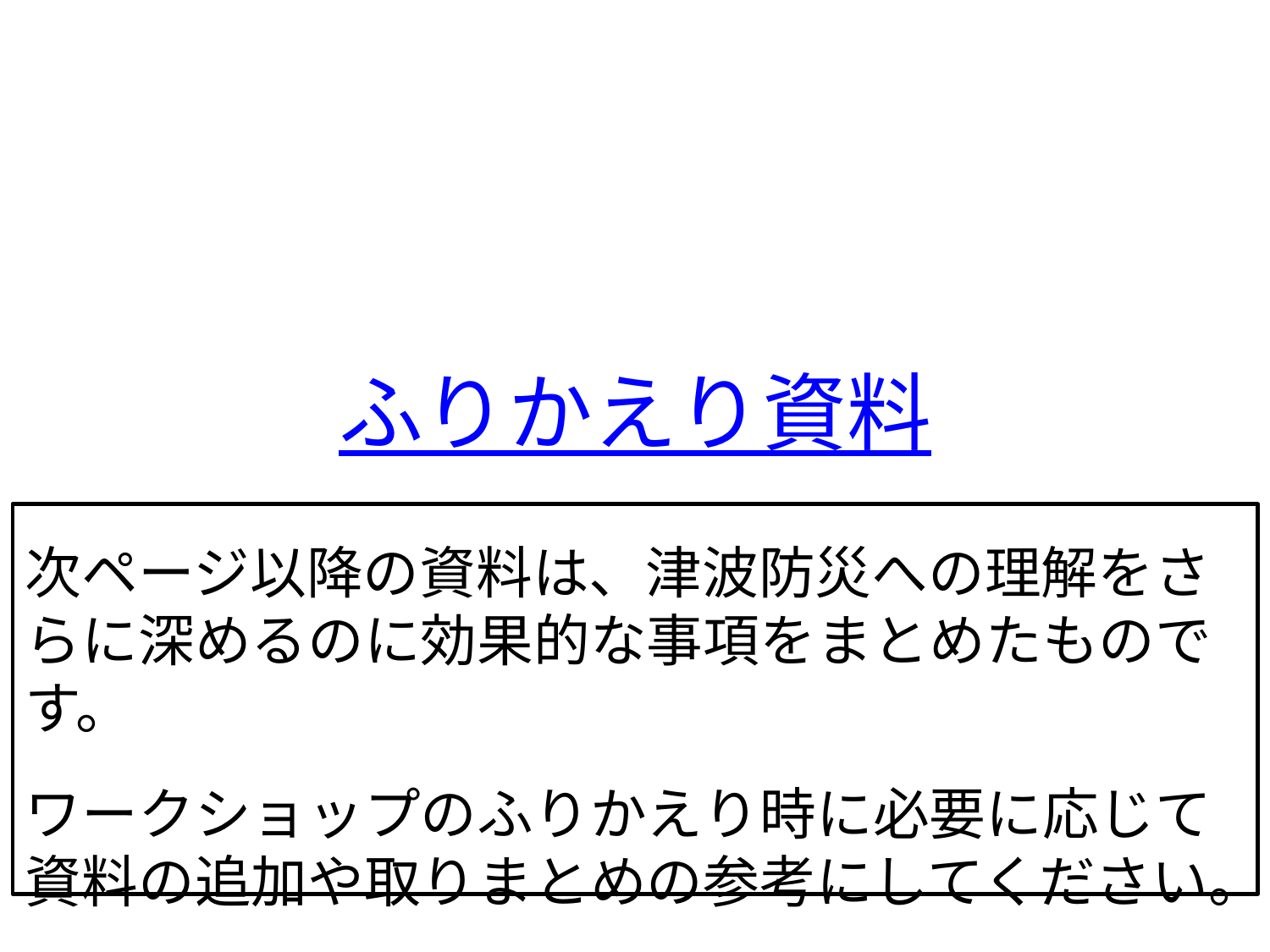

ふりかえり資料

次ページ以降の資料は、津波防災への理解をさらに深めるのに効果的な事項をまとめたものです。

ワークショップのふりかえり時に必要に応じて資料の追加や取りまとめの参考にしてください。